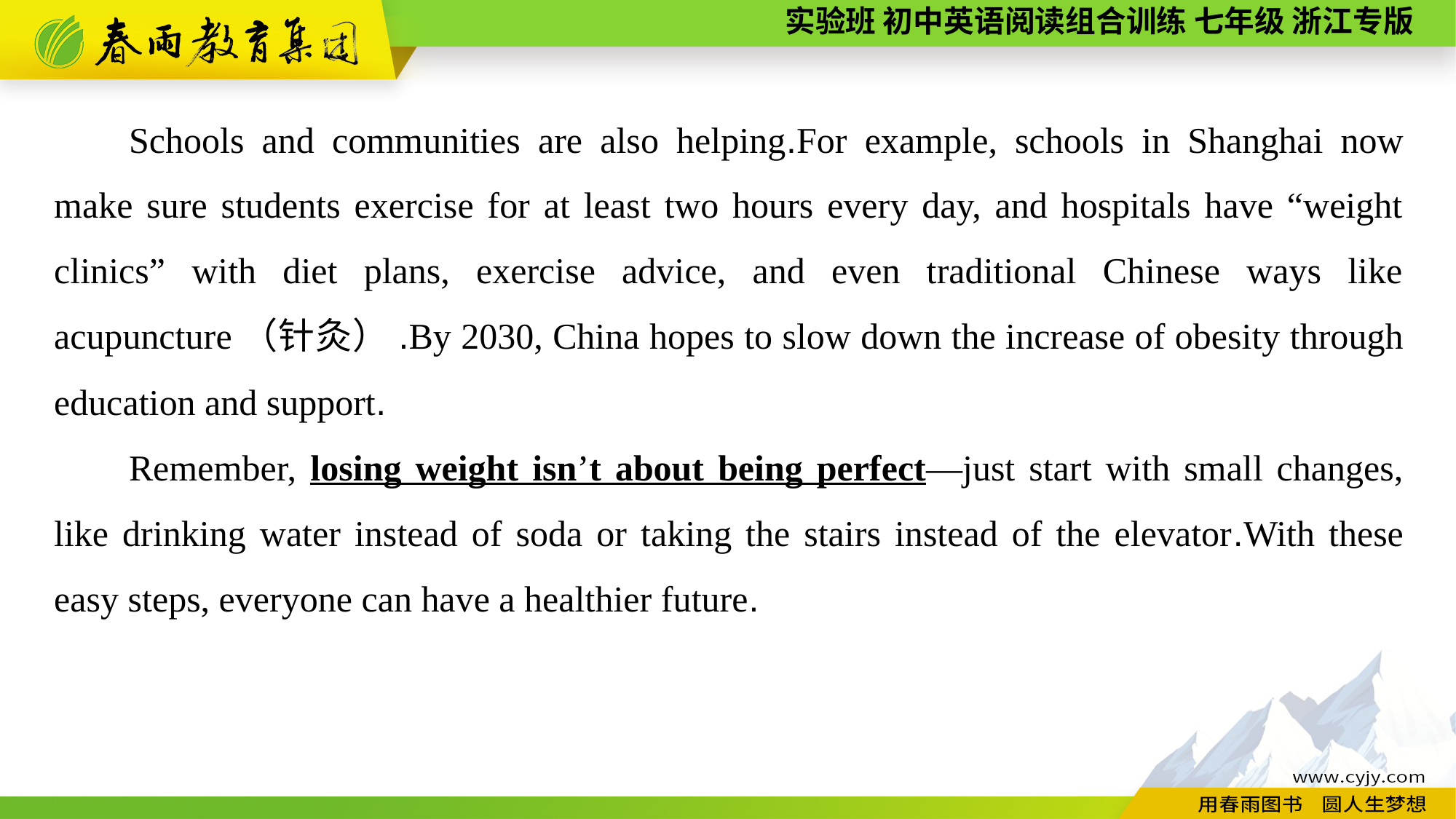

Schools and communities are also helping.For example, schools in Shanghai now make sure students exercise for at least two hours every day, and hospitals have “weight clinics” with diet plans, exercise advice, and even traditional Chinese ways like acupuncture（针灸）.By 2030, China hopes to slow down the increase of obesity through education and support.
Remember, losing weight isn’t about being perfect—just start with small changes, like drinking water instead of soda or taking the stairs instead of the elevator.With these easy steps, everyone can have a healthier future.